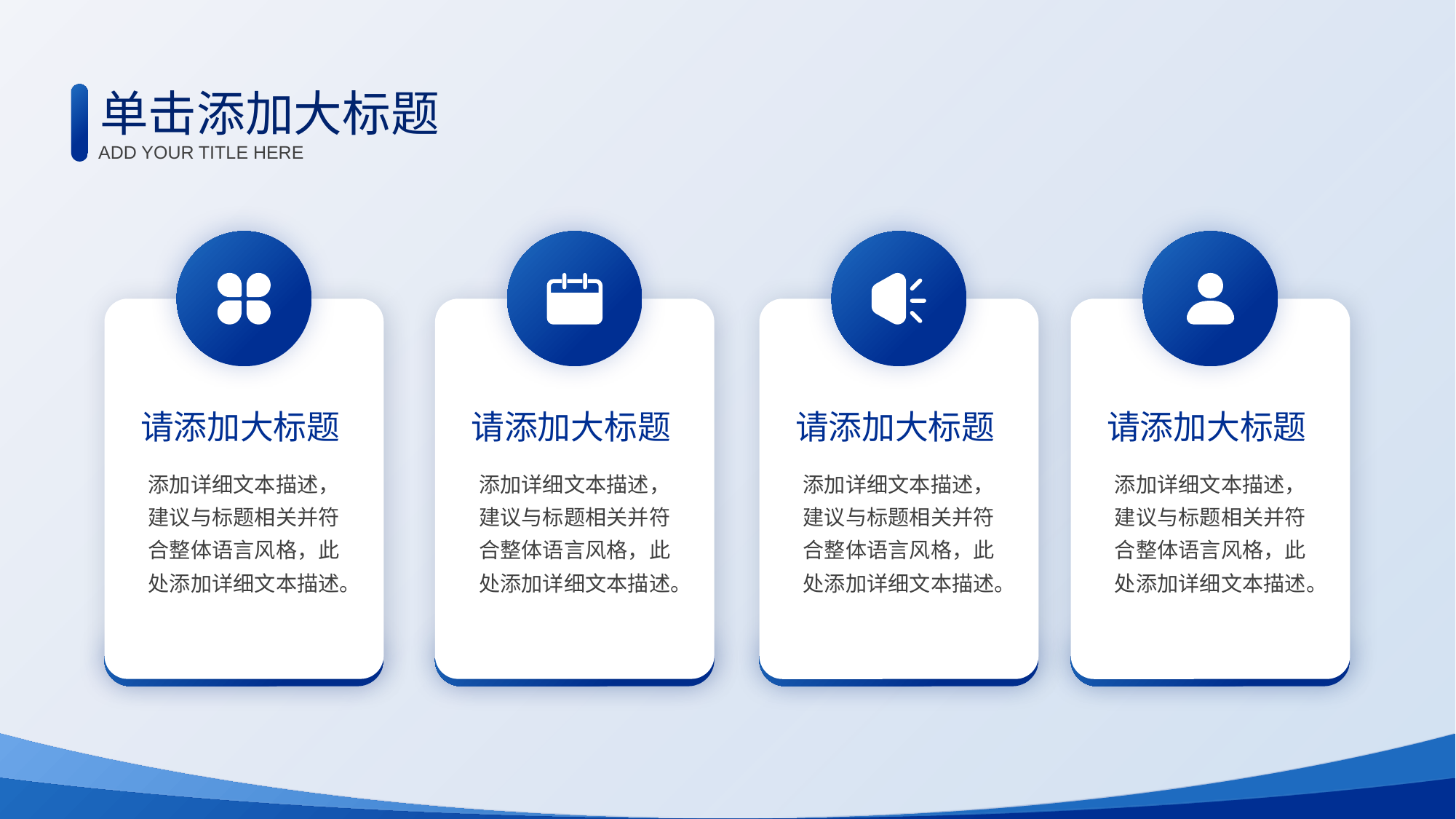

单击添加大标题

ADD YOUR TITLE HERE

请添加大标题
请添加大标题
请添加大标题
请添加大标题
添加详细文本描述，建议与标题相关并符合整体语言风格，此处添加详细文本描述。
添加详细文本描述，建议与标题相关并符合整体语言风格，此处添加详细文本描述。
添加详细文本描述，建议与标题相关并符合整体语言风格，此处添加详细文本描述。
添加详细文本描述，建议与标题相关并符合整体语言风格，此处添加详细文本描述。